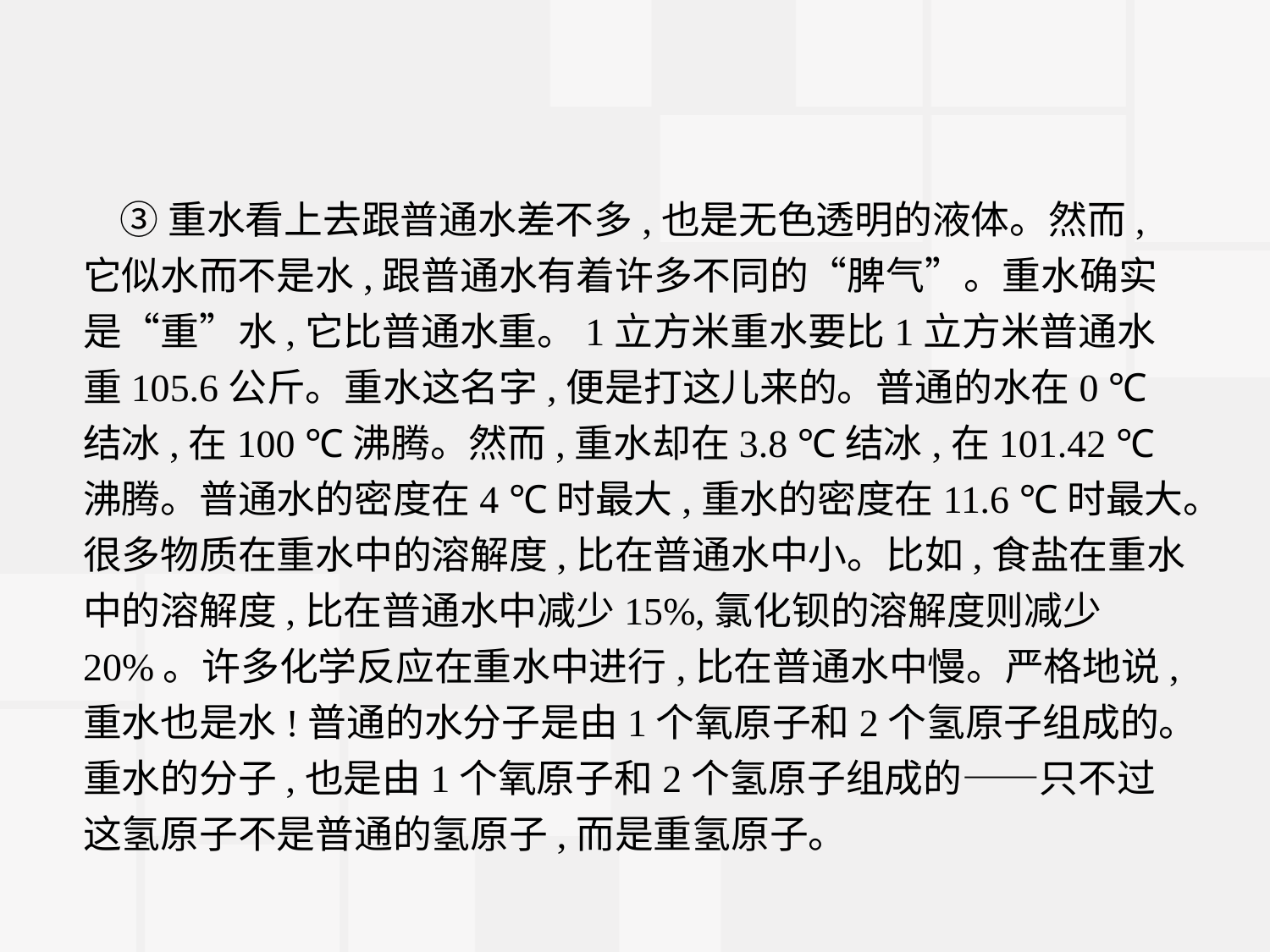

③重水看上去跟普通水差不多,也是无色透明的液体。然而,它似水而不是水,跟普通水有着许多不同的“脾气”。重水确实是“重”水,它比普通水重。1立方米重水要比1立方米普通水重105.6公斤。重水这名字,便是打这儿来的。普通的水在0 ℃结冰,在100 ℃沸腾。然而,重水却在3.8 ℃结冰,在101.42 ℃沸腾。普通水的密度在4 ℃时最大,重水的密度在11.6 ℃时最大。很多物质在重水中的溶解度,比在普通水中小。比如,食盐在重水中的溶解度,比在普通水中减少15%,氯化钡的溶解度则减少20%。许多化学反应在重水中进行,比在普通水中慢。严格地说,重水也是水!普通的水分子是由1个氧原子和2个氢原子组成的。重水的分子,也是由1个氧原子和2个氢原子组成的——只不过这氢原子不是普通的氢原子,而是重氢原子。